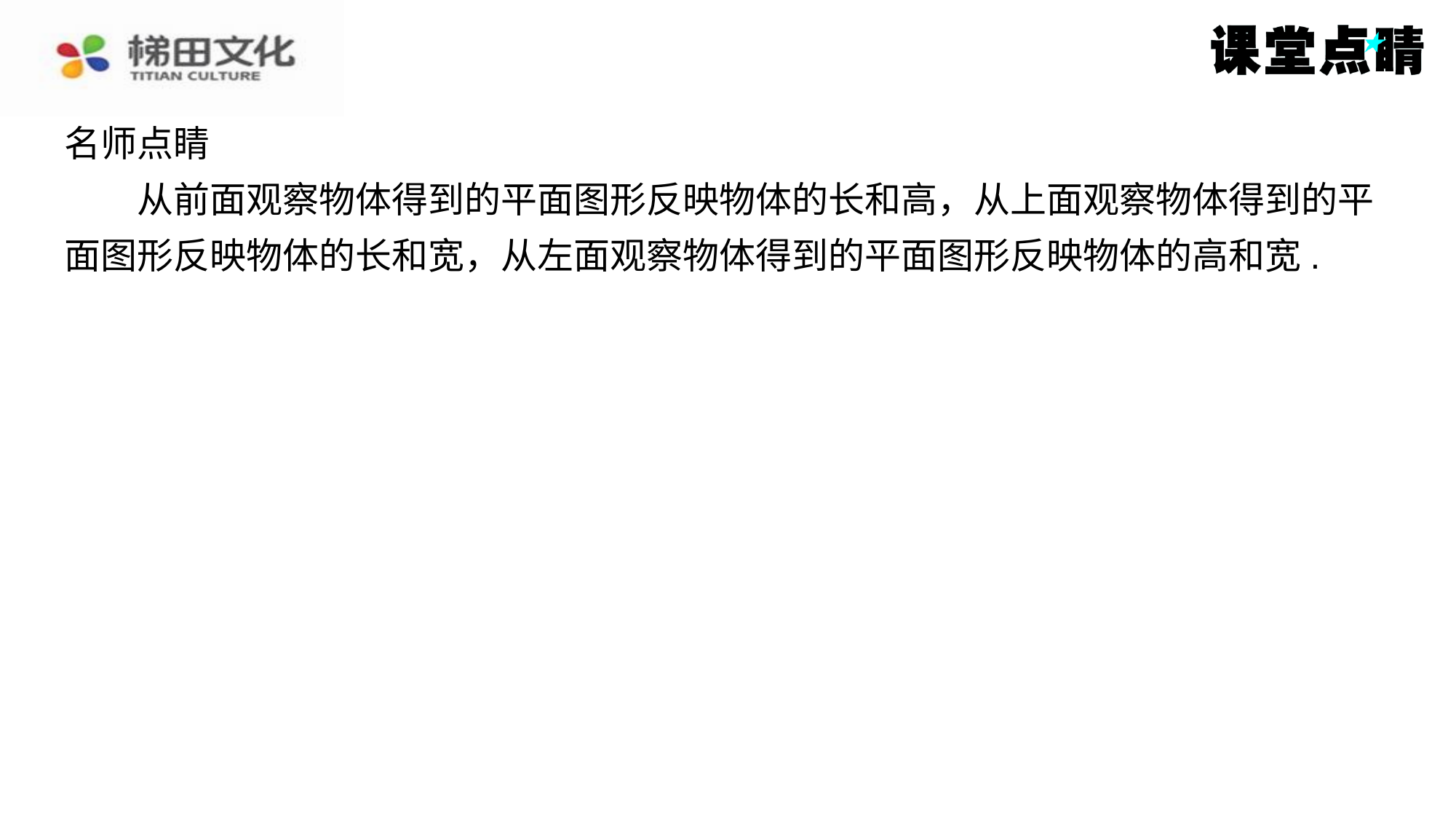

名师点睛
从前面观察物体得到的平面图形反映物体的长和高，从上面观察物体得到的平
面图形反映物体的长和宽，从左面观察物体得到的平面图形反映物体的高和宽.